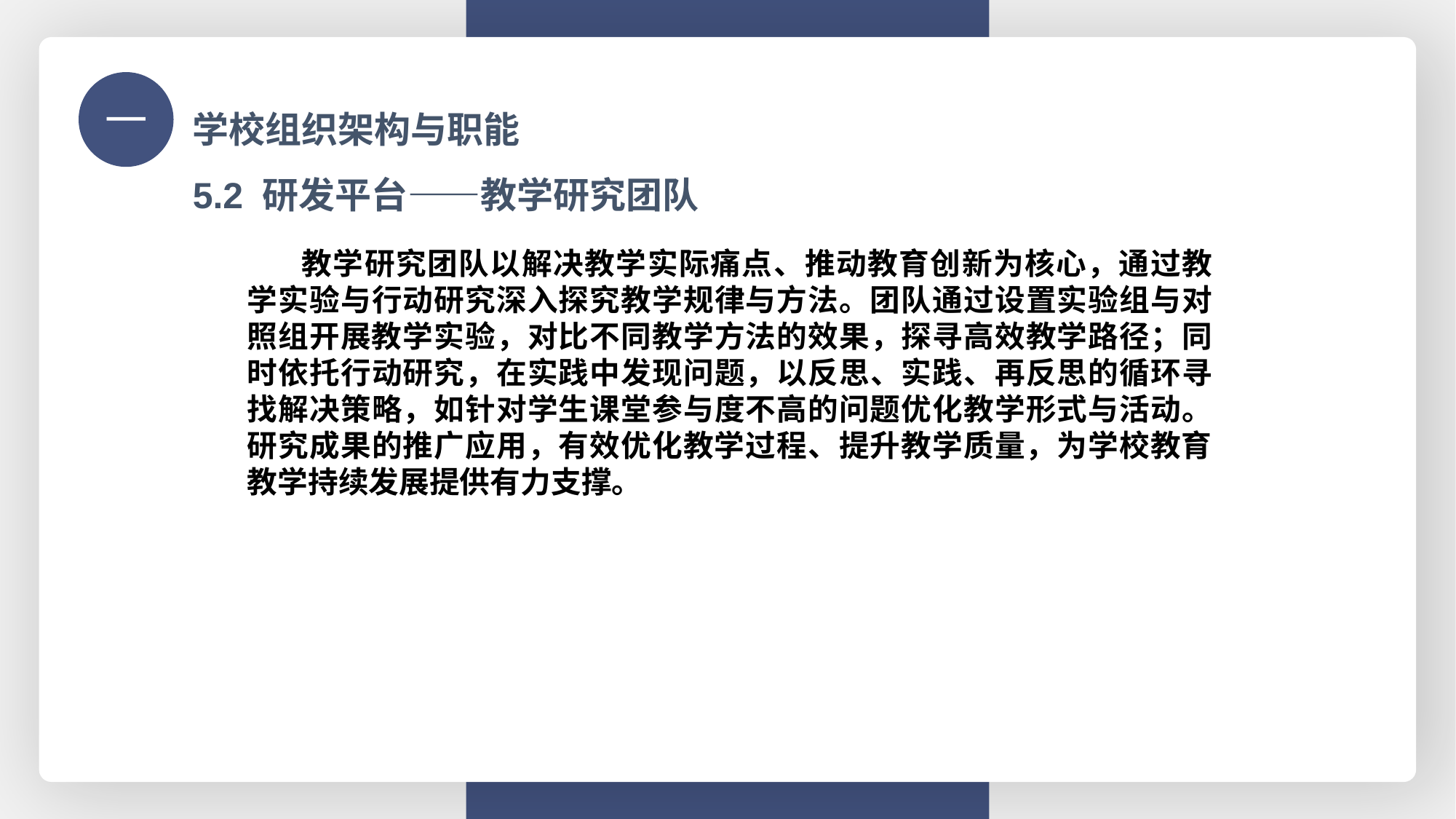

学校组织架构与职能
一
5.2 研发平台——教学研究团队
教学研究团队以解决教学实际痛点、推动教育创新为核心，通过教学实验与行动研究深入探究教学规律与方法。团队通过设置实验组与对照组开展教学实验，对比不同教学方法的效果，探寻高效教学路径；同时依托行动研究，在实践中发现问题，以反思、实践、再反思的循环寻找解决策略，如针对学生课堂参与度不高的问题优化教学形式与活动。研究成果的推广应用，有效优化教学过程、提升教学质量，为学校教育教学持续发展提供有力支撑。